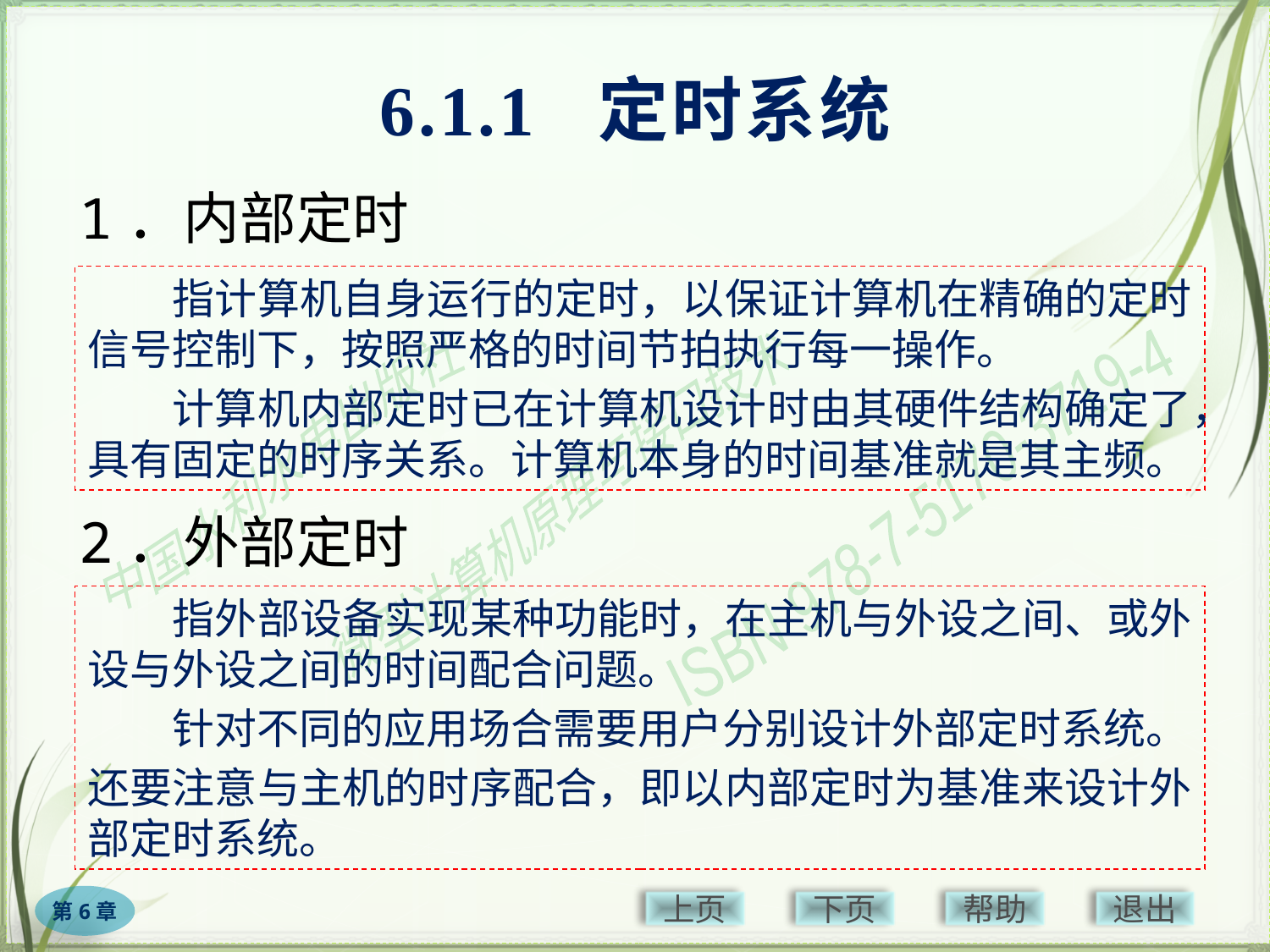

# 6.1.1  定时系统
1．内部定时
　　指计算机自身运行的定时，以保证计算机在精确的定时信号控制下，按照严格的时间节拍执行每一操作。
　　计算机内部定时已在计算机设计时由其硬件结构确定了，具有固定的时序关系。计算机本身的时间基准就是其主频。
2．外部定时
　　指外部设备实现某种功能时，在主机与外设之间、或外设与外设之间的时间配合问题。
　　针对不同的应用场合需要用户分别设计外部定时系统。
还要注意与主机的时序配合，即以内部定时为基准来设计外部定时系统。